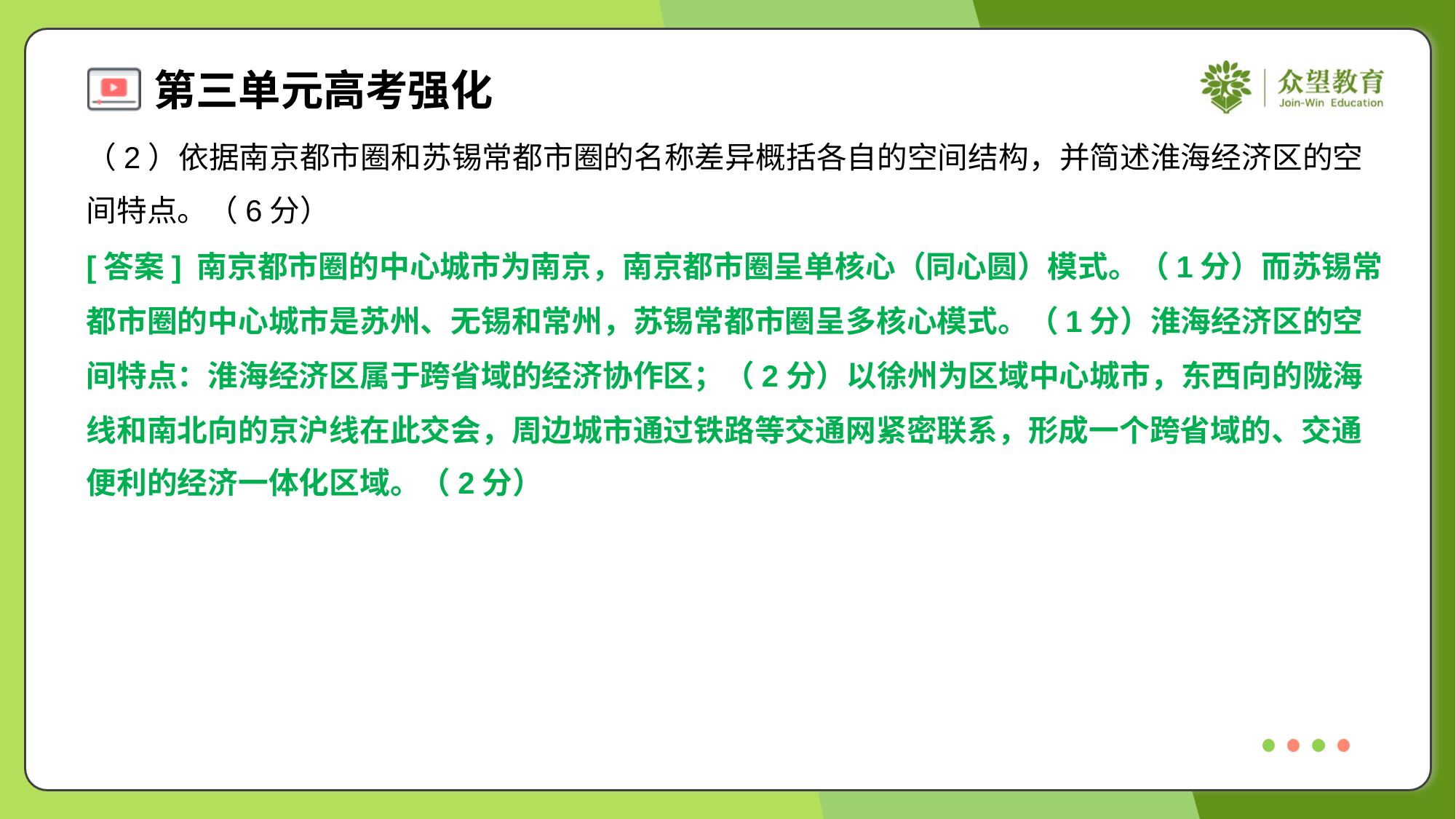

（2）依据南京都市圈和苏锡常都市圈的名称差异概括各自的空间结构，并简述淮海经济区的空
间特点。（6分）
[答案] 南京都市圈的中心城市为南京，南京都市圈呈单核心（同心圆）模式。（1分）而苏锡常
都市圈的中心城市是苏州、无锡和常州，苏锡常都市圈呈多核心模式。（1分）淮海经济区的空
间特点：淮海经济区属于跨省域的经济协作区；（2分）以徐州为区域中心城市，东西向的陇海
线和南北向的京沪线在此交会，周边城市通过铁路等交通网紧密联系，形成一个跨省域的、交通
便利的经济一体化区域。（2分）